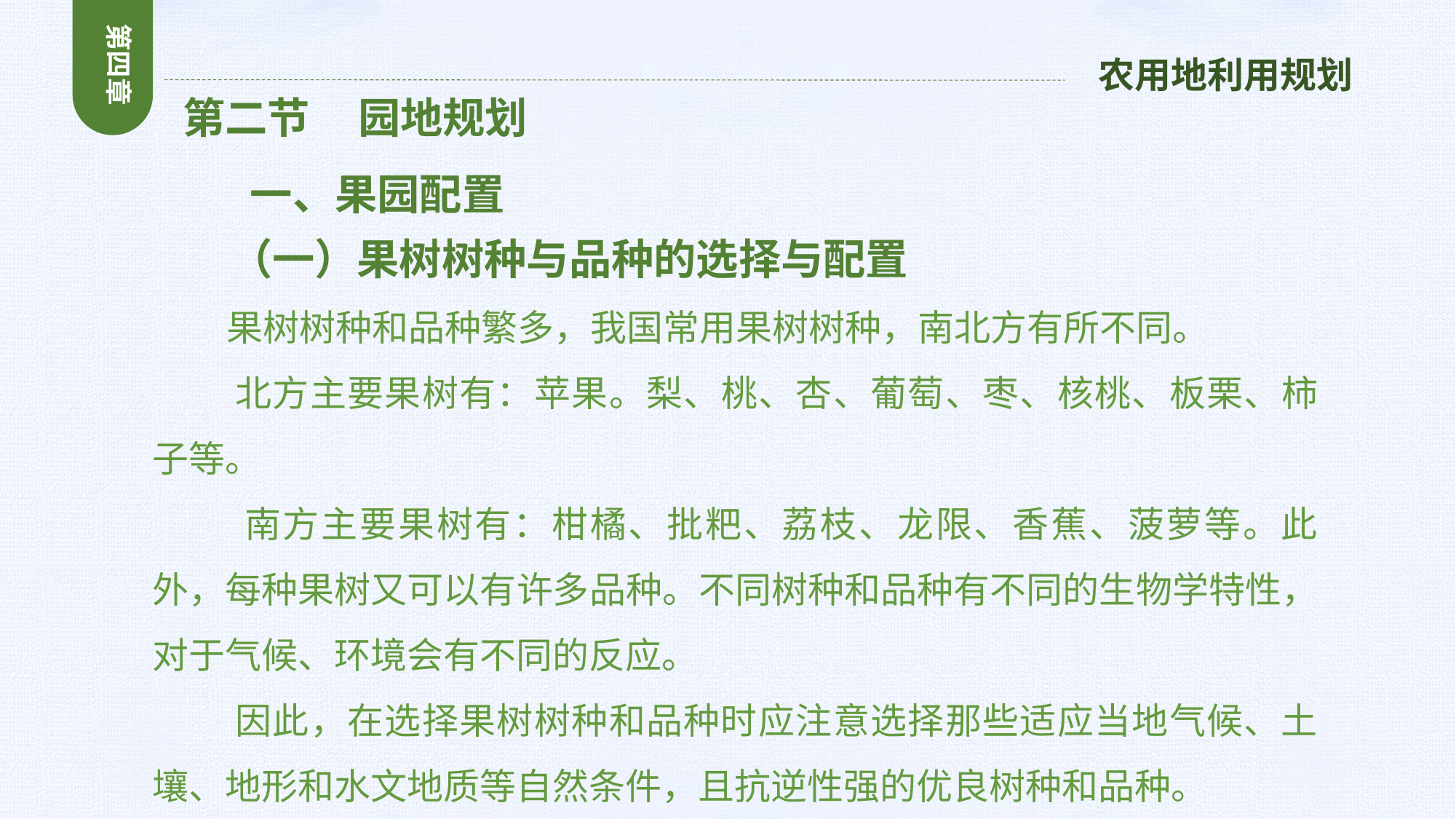

第四章
农用地利用规划
 第二节     园地规划
        一、果园配置

       （一）果树树种与品种的选择与配置
        果树树种和品种繁多，我国常用果树树种，南北方有所不同。
        北方主要果树有：苹果。梨、桃、杏、葡萄、枣、核桃、板栗、柿子等。
        南方主要果树有：柑橘、批粑、荔枝、龙限、香蕉、菠萝等。此外，每种果树又可以有许多品种。不同树种和品种有不同的生物学特性，对于气候、环境会有不同的反应。
        因此，在选择果树树种和品种时应注意选择那些适应当地气候、土壤、地形和水文地质等自然条件，且抗逆性强的优良树种和品种。